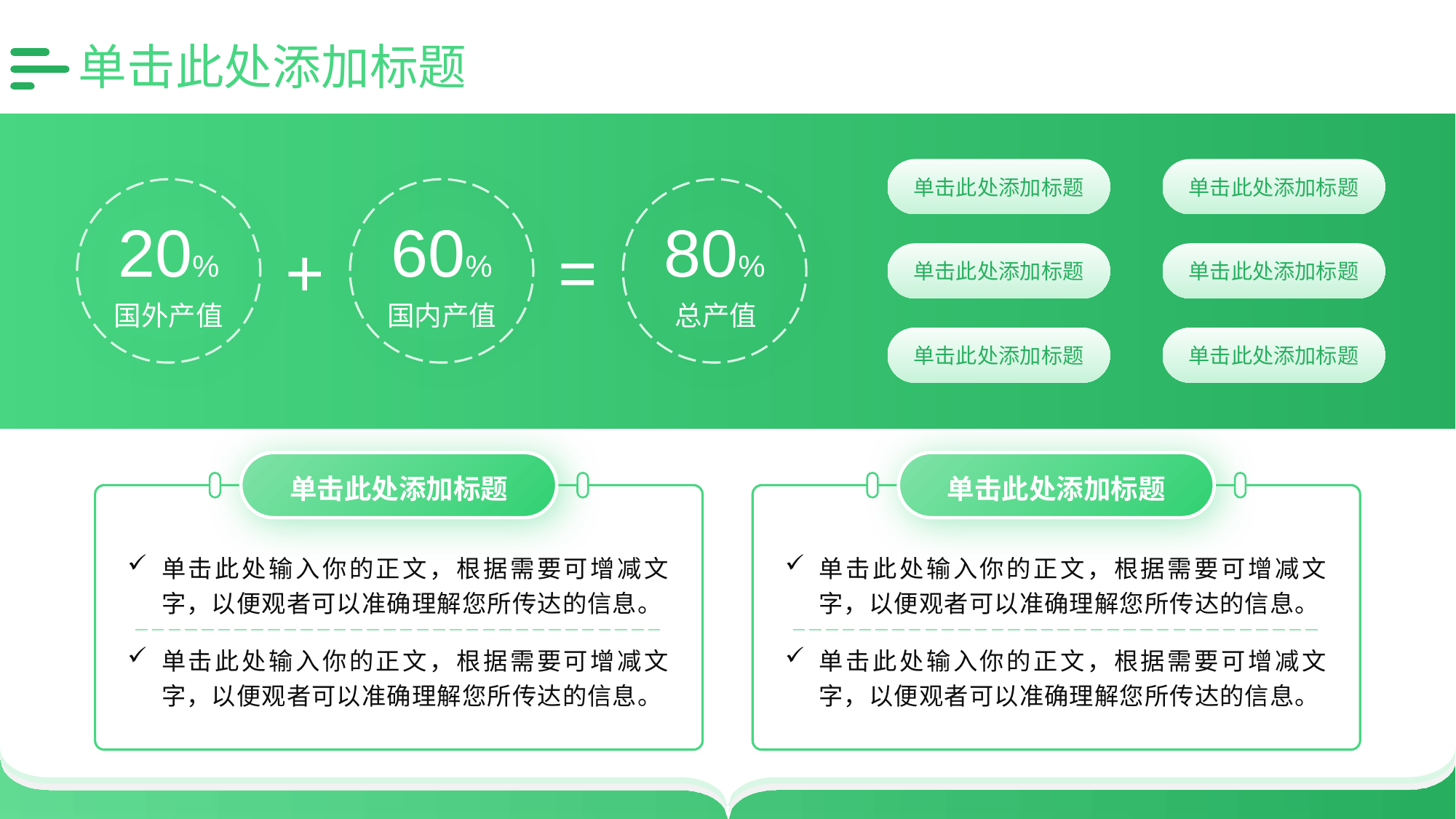

# 单击此处添加标题

单击此处添加标题
单击此处添加标题

20%
国外产值

60%
国内产值

80%
总产值
+
=
单击此处添加标题
单击此处添加标题
单击此处添加标题
单击此处添加标题
单击此处添加标题

单击此处输入你的正文，根据需要可增减文字，以便观者可以准确理解您所传达的信息。
单击此处输入你的正文，根据需要可增减文字，以便观者可以准确理解您所传达的信息。
单击此处添加标题

单击此处输入你的正文，根据需要可增减文字，以便观者可以准确理解您所传达的信息。
单击此处输入你的正文，根据需要可增减文字，以便观者可以准确理解您所传达的信息。